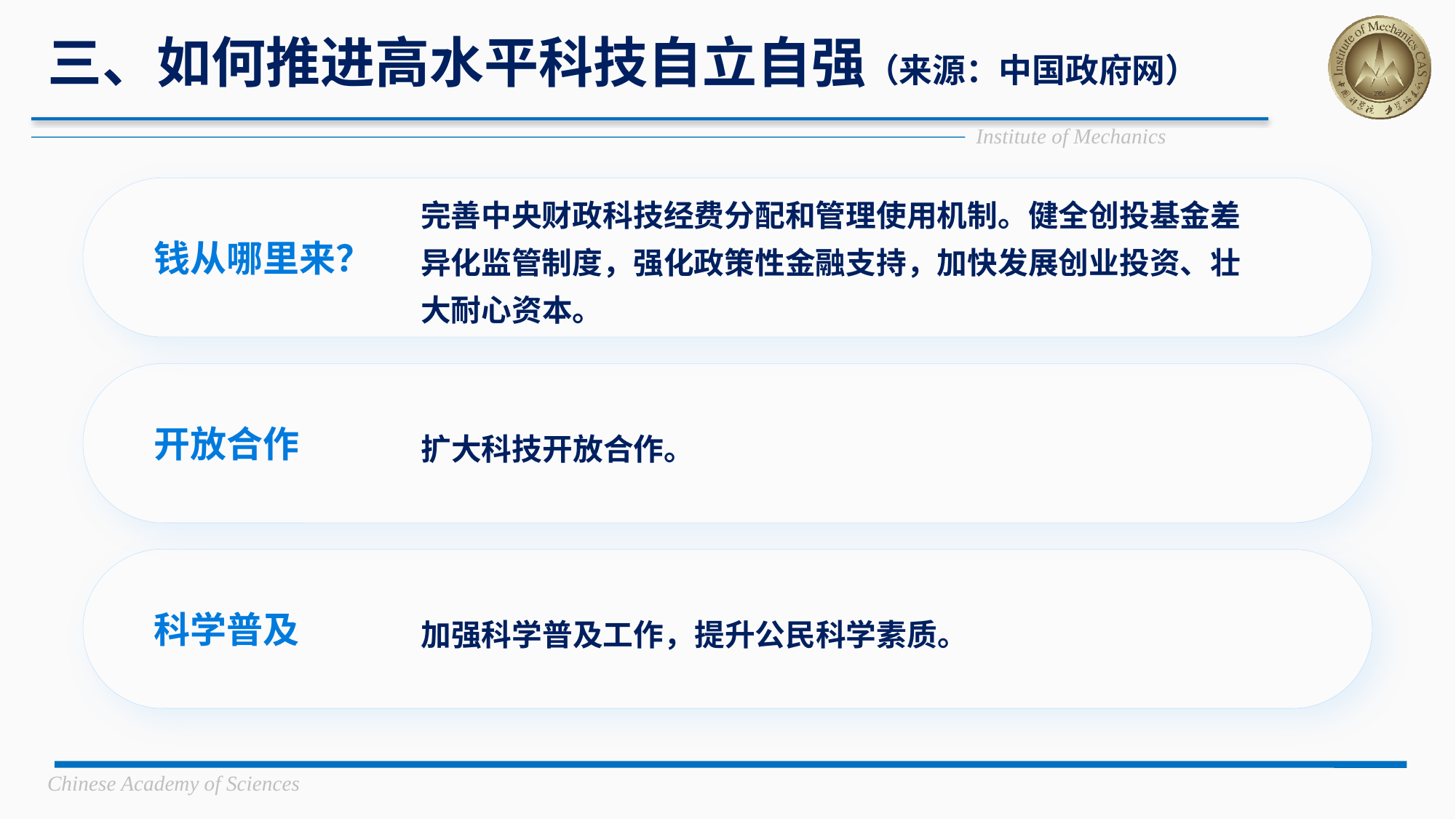

# 三、如何推进高水平科技自立自强（来源：中国政府网）

钱从哪里来？
完善中央财政科技经费分配和管理使用机制。健全创投基金差异化监管制度，强化政策性金融支持，加快发展创业投资、壮大耐心资本。

开放合作
扩大科技开放合作。

科学普及
加强科学普及工作，提升公民科学素质。
16